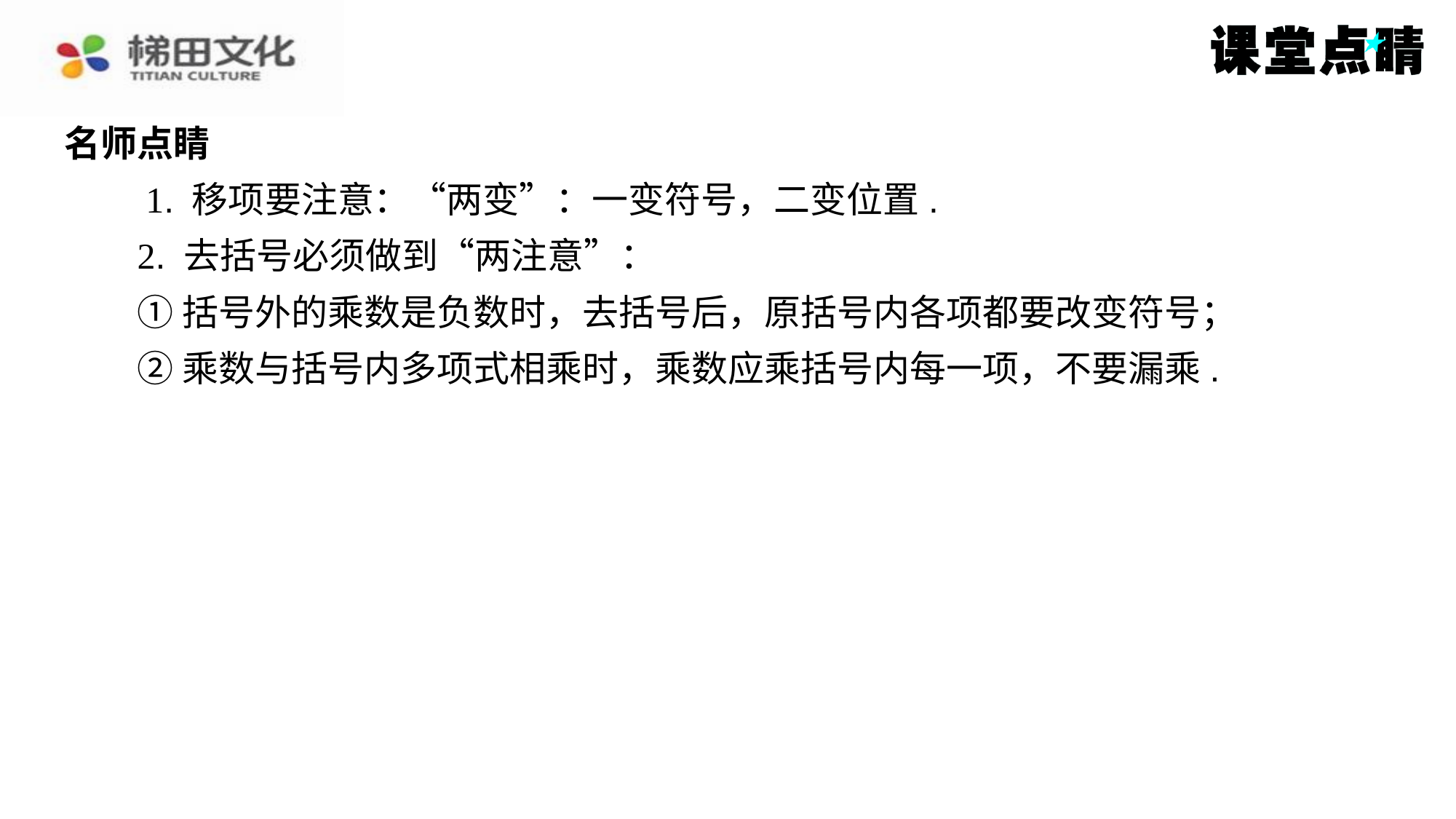

名师点睛
　　1. 移项要注意：“两变”：一变符号，二变位置.
2. 去括号必须做到“两注意”：
①括号外的乘数是负数时，去括号后，原括号内各项都要改变符号；
②乘数与括号内多项式相乘时，乘数应乘括号内每一项，不要漏乘.